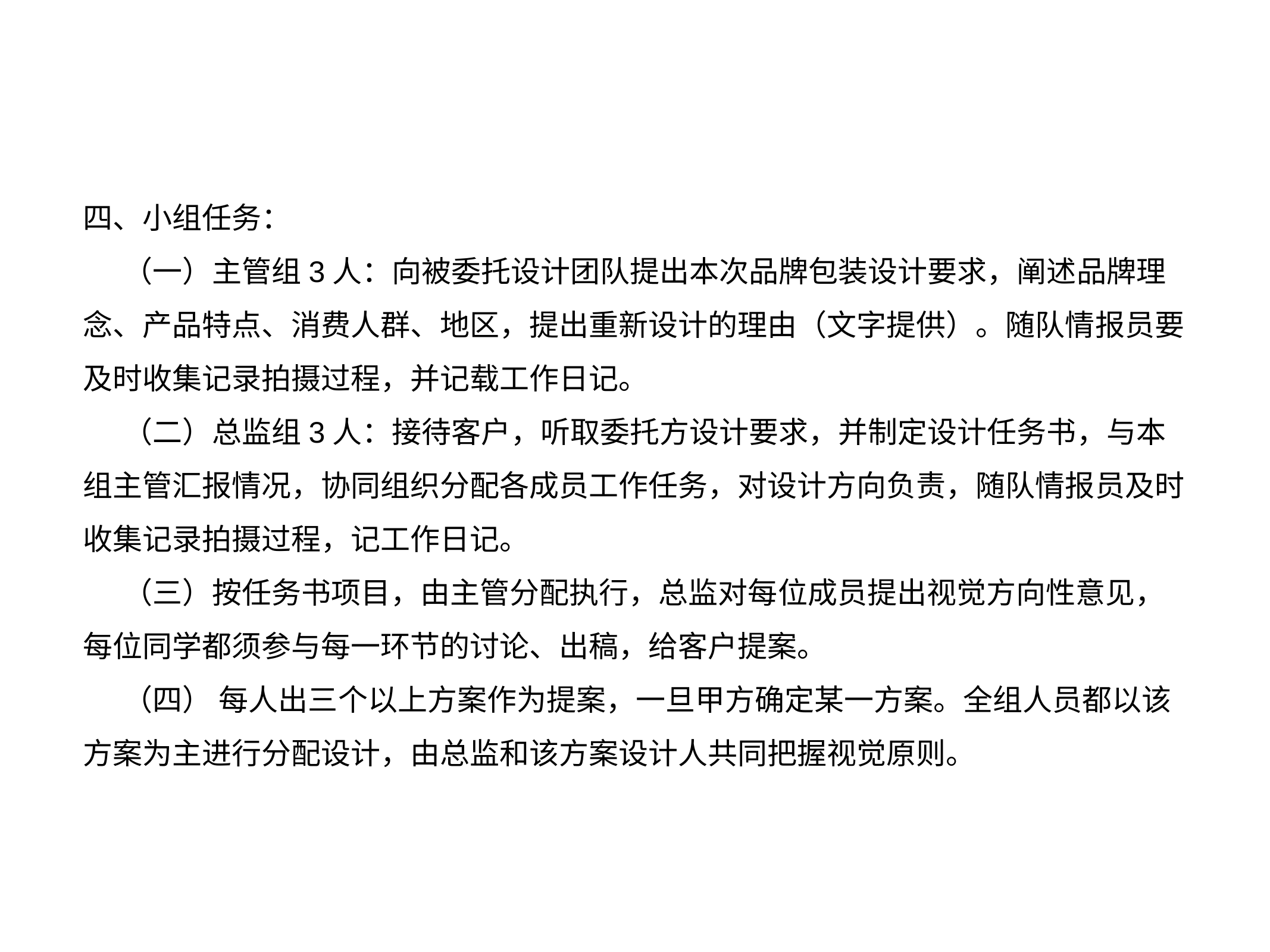

四、小组任务：
      （一）主管组3人：向被委托设计团队提出本次品牌包装设计要求，阐述品牌理念、产品特点、消费人群、地区，提出重新设计的理由（文字提供）。随队情报员要及时收集记录拍摄过程，并记载工作日记。
      （二）总监组3人：接待客户，听取委托方设计要求，并制定设计任务书，与本组主管汇报情况，协同组织分配各成员工作任务，对设计方向负责，随队情报员及时收集记录拍摄过程，记工作日记。
      （三）按任务书项目，由主管分配执行，总监对每位成员提出视觉方向性意见，每位同学都须参与每一环节的讨论、出稿，给客户提案。
      （四） 每人出三个以上方案作为提案，一旦甲方确定某一方案。全组人员都以该方案为主进行分配设计，由总监和该方案设计人共同把握视觉原则。